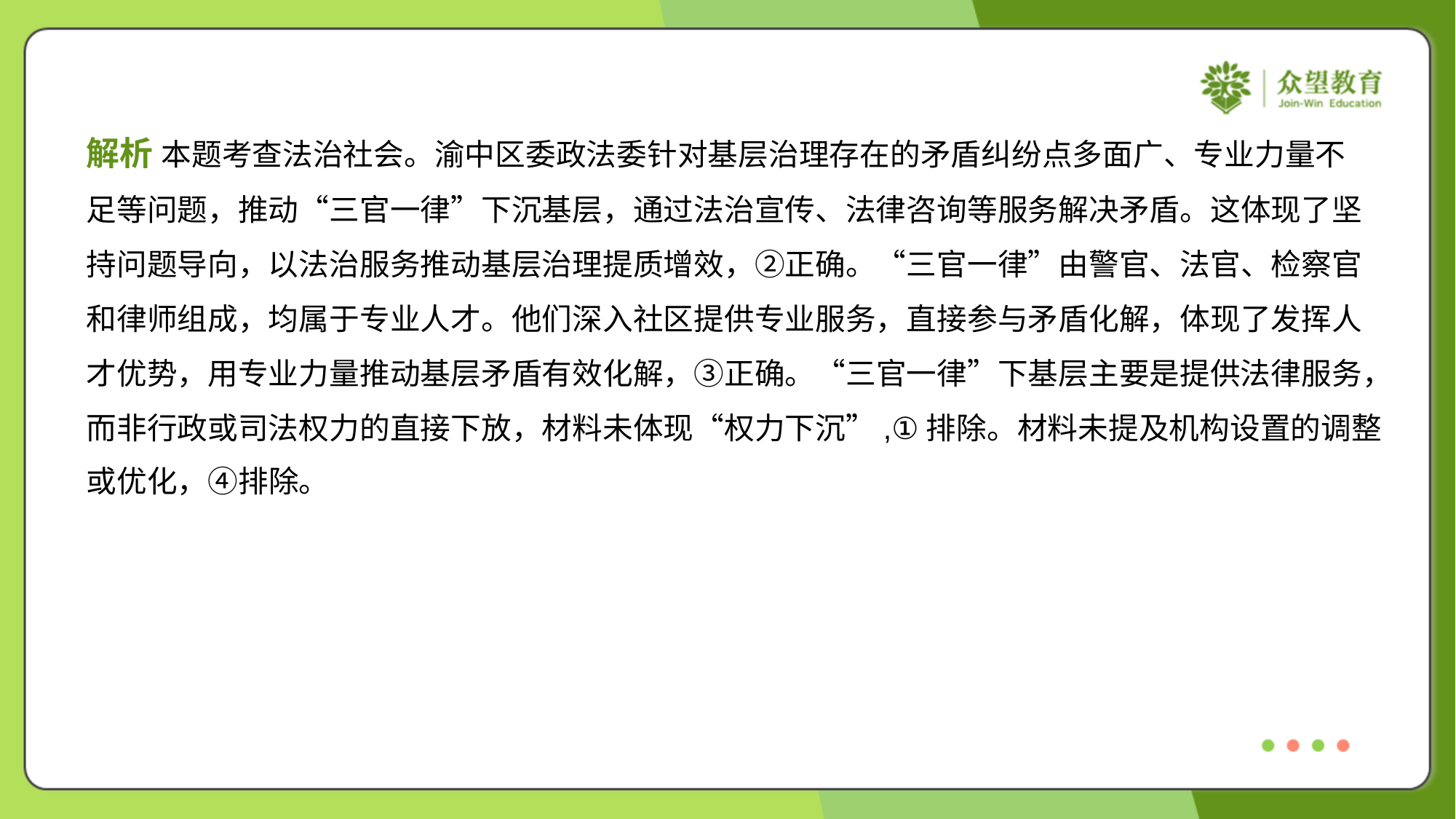

解析 本题考查法治社会。渝中区委政法委针对基层治理存在的矛盾纠纷点多面广、专业力量不
足等问题，推动“三官一律”下沉基层，通过法治宣传、法律咨询等服务解决矛盾。这体现了坚
持问题导向，以法治服务推动基层治理提质增效，②正确。“三官一律”由警官、法官、检察官
和律师组成，均属于专业人才。他们深入社区提供专业服务，直接参与矛盾化解，体现了发挥人
才优势，用专业力量推动基层矛盾有效化解，③正确。“三官一律”下基层主要是提供法律服务，
而非行政或司法权力的直接下放，材料未体现“权力下沉”,①排除。材料未提及机构设置的调整
或优化，④排除。